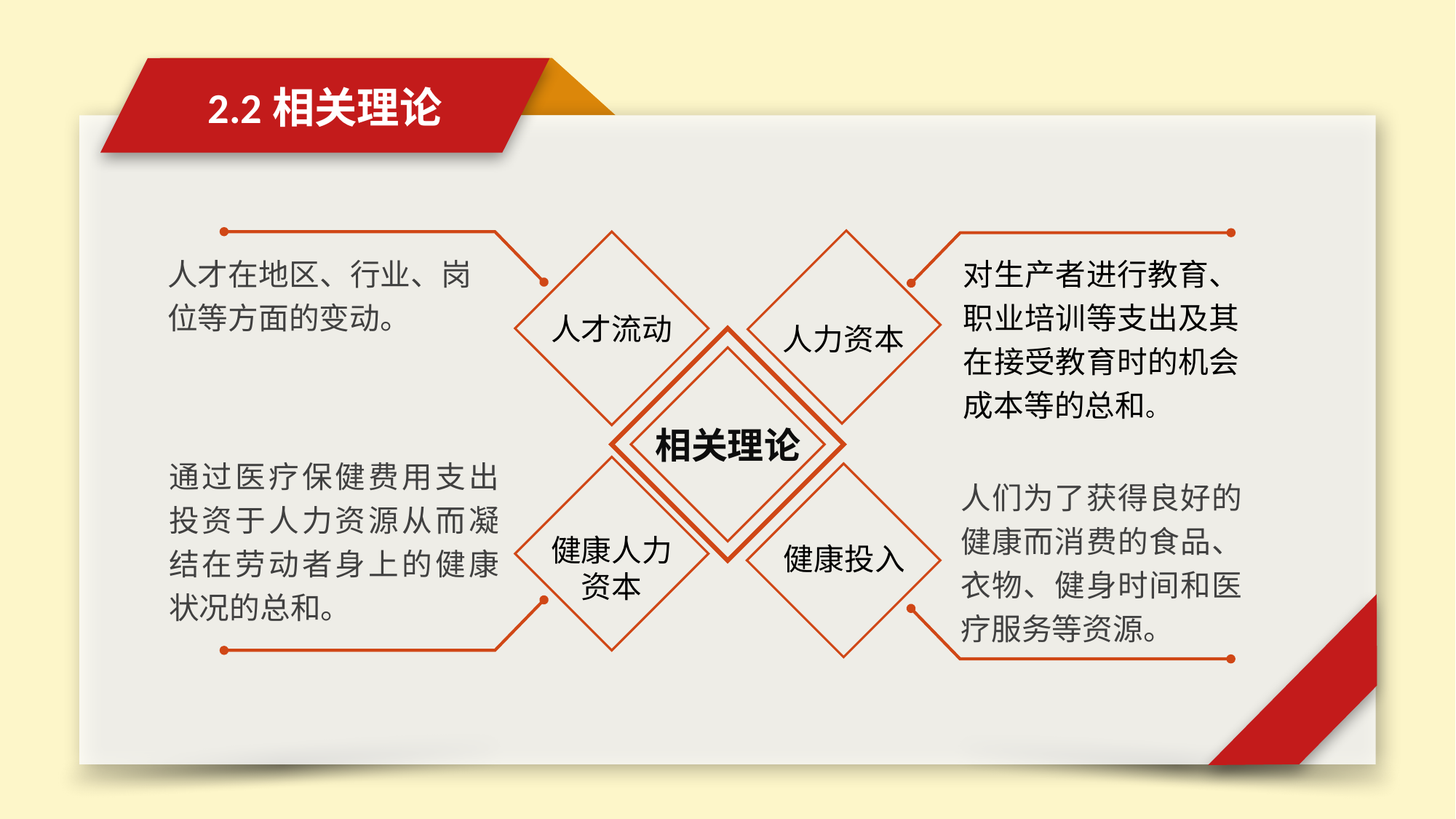

2.2相关理论

对生产者进行教育、职业培训等支出及其在接受教育时的机会成本等的总和。
人才在地区、行业、岗位等方面的变动。

人才流动
人力资本

相关理论
通过医疗保健费用支出投资于人力资源从而凝结在劳动者身上的健康状况的总和。
人们为了获得良好的健康而消费的食品、衣物、健身时间和医疗服务等资源。

健康投入
健康人力
资本